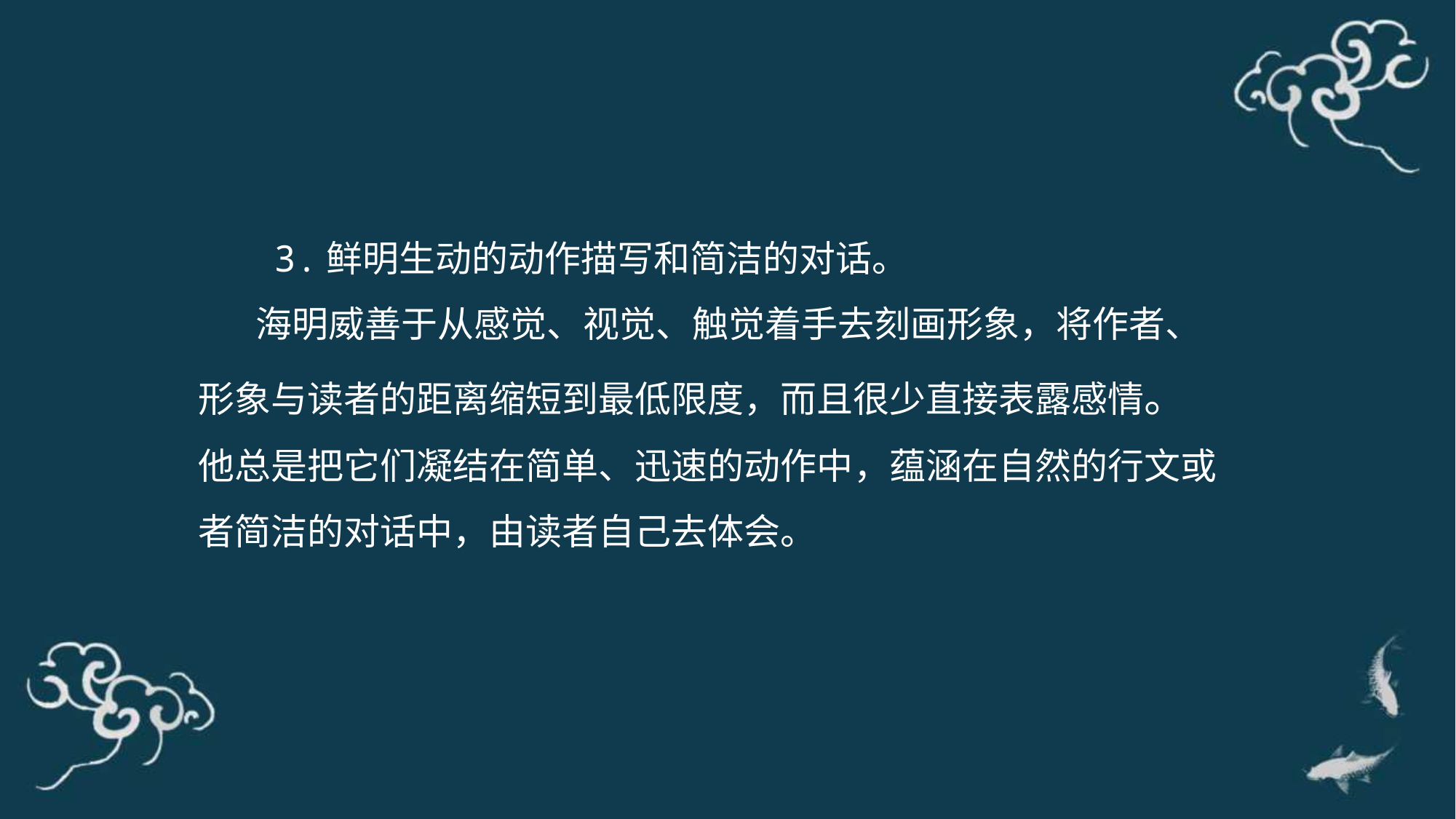

3.鲜明生动的动作描写和简洁的对话。
  海明威善于从感觉、视觉、触觉着手去刻画形象，将作者、形象与读者的距离缩短到最低限度，而且很少直接表露感情。他总是把它们凝结在简单、迅速的动作中，蕴涵在自然的行文或者简洁的对话中，由读者自己去体会。